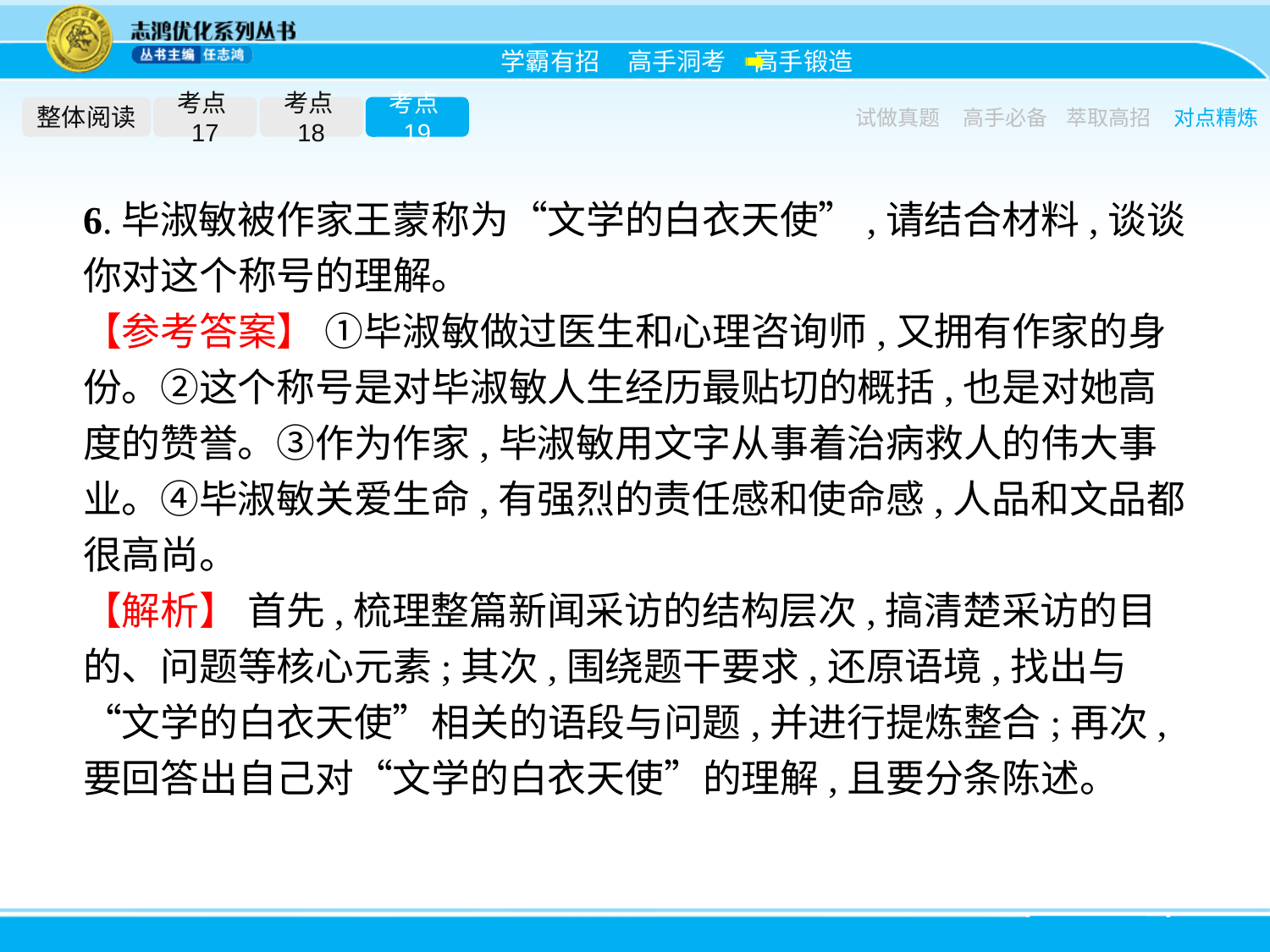

整体阅读
考点17
考点18
考点19
试做真题
高手必备
萃取高招
对点精炼
6.毕淑敏被作家王蒙称为“文学的白衣天使”,请结合材料,谈谈你对这个称号的理解。
【参考答案】 ①毕淑敏做过医生和心理咨询师,又拥有作家的身份。②这个称号是对毕淑敏人生经历最贴切的概括,也是对她高度的赞誉。③作为作家,毕淑敏用文字从事着治病救人的伟大事业。④毕淑敏关爱生命,有强烈的责任感和使命感,人品和文品都很高尚。
【解析】 首先,梳理整篇新闻采访的结构层次,搞清楚采访的目的、问题等核心元素;其次,围绕题干要求,还原语境,找出与“文学的白衣天使”相关的语段与问题,并进行提炼整合;再次,要回答出自己对“文学的白衣天使”的理解,且要分条陈述。